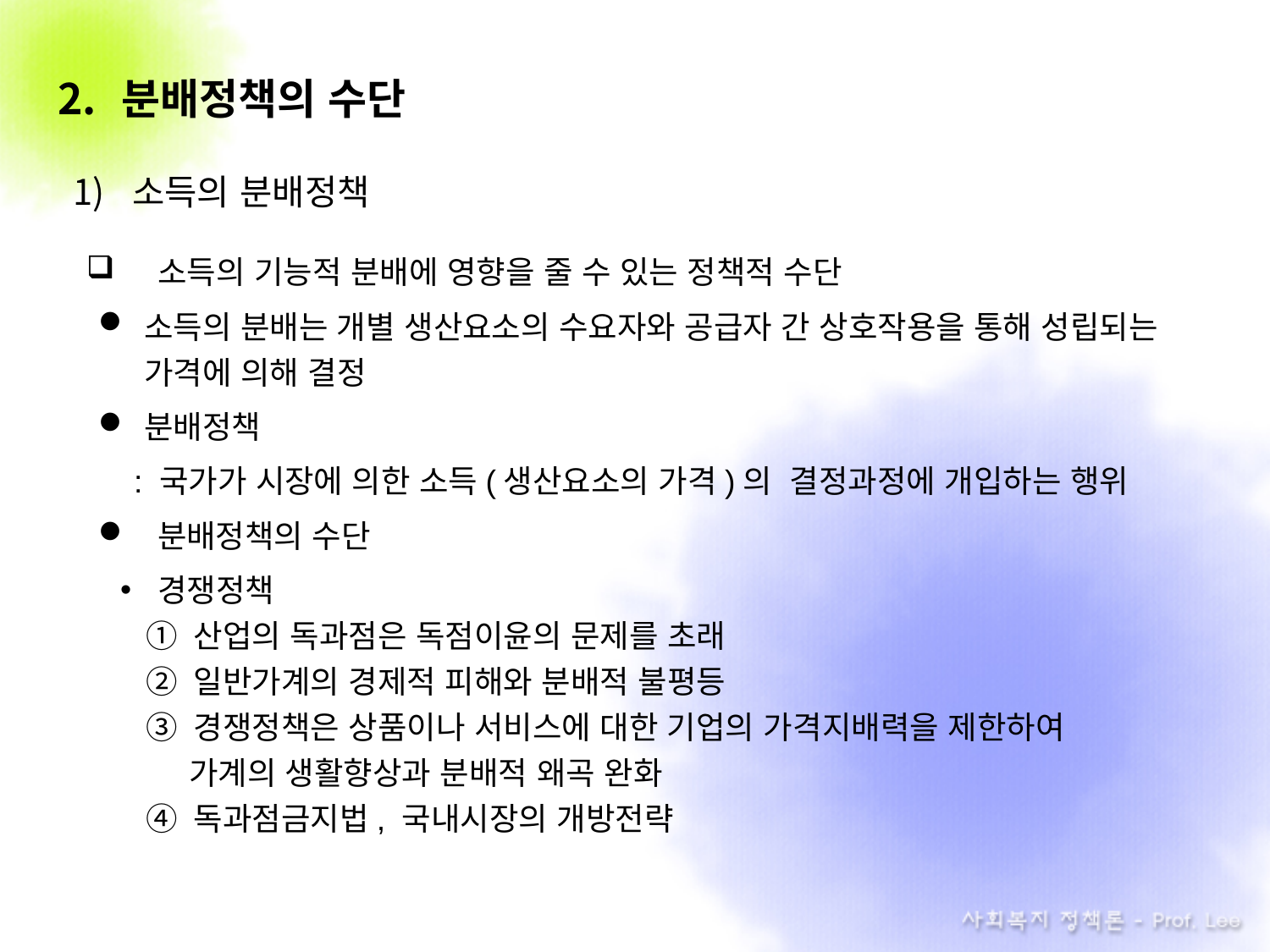

분배정책의 수단

소득의 분배정책

소득의 기능적 분배에 영향을 줄 수 있는 정책적 수단
소득의 분배는 개별 생산요소의 수요자와 공급자 간 상호작용을 통해 성립되는 가격에 의해 결정
분배정책
    : 국가가 시장에 의한 소득(생산요소의 가격)의  결정과정에 개입하는 행위
분배정책의 수단
경쟁정책
① 산업의 독과점은 독점이윤의 문제를 초래
② 일반가계의 경제적 피해와 분배적 불평등
③ 경쟁정책은 상품이나 서비스에 대한 기업의 가격지배력을 제한하여
  . 가계의 생활향상과 분배적 왜곡 완화
④ 독과점금지법, 국내시장의 개방전략